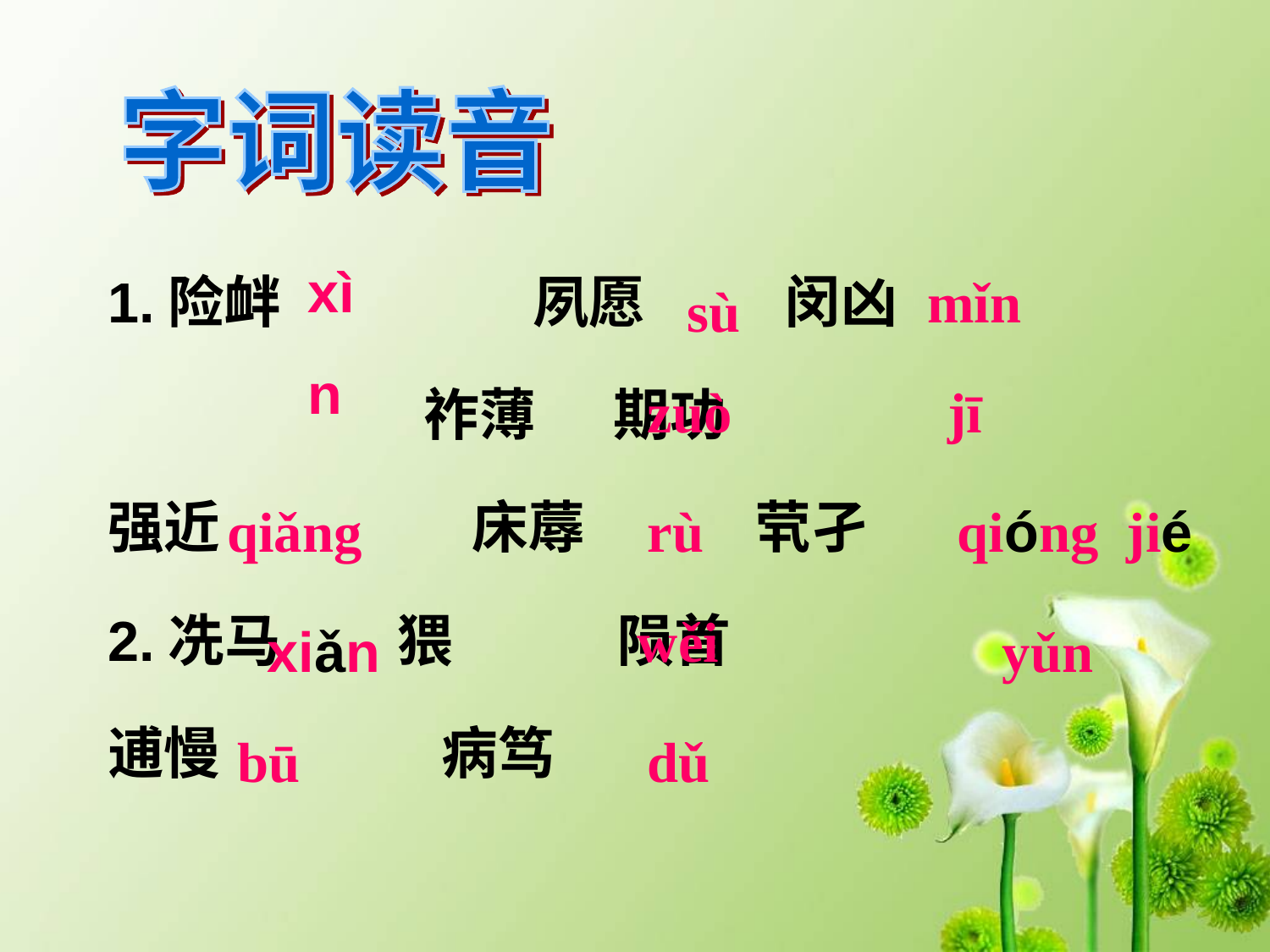

字词读音
xìn
1.险衅　　　　  夙愿　　  闵凶
　　　　       祚薄      期功
强近　　　　  床蓐　　　茕孑
2.冼马         猥　　    陨首
逋慢　　　    病笃
mǐn
sù
zuò
jī
qiǎng
rù
qióng  jié
wěi
xiǎn
yǔn
bū
dǔ